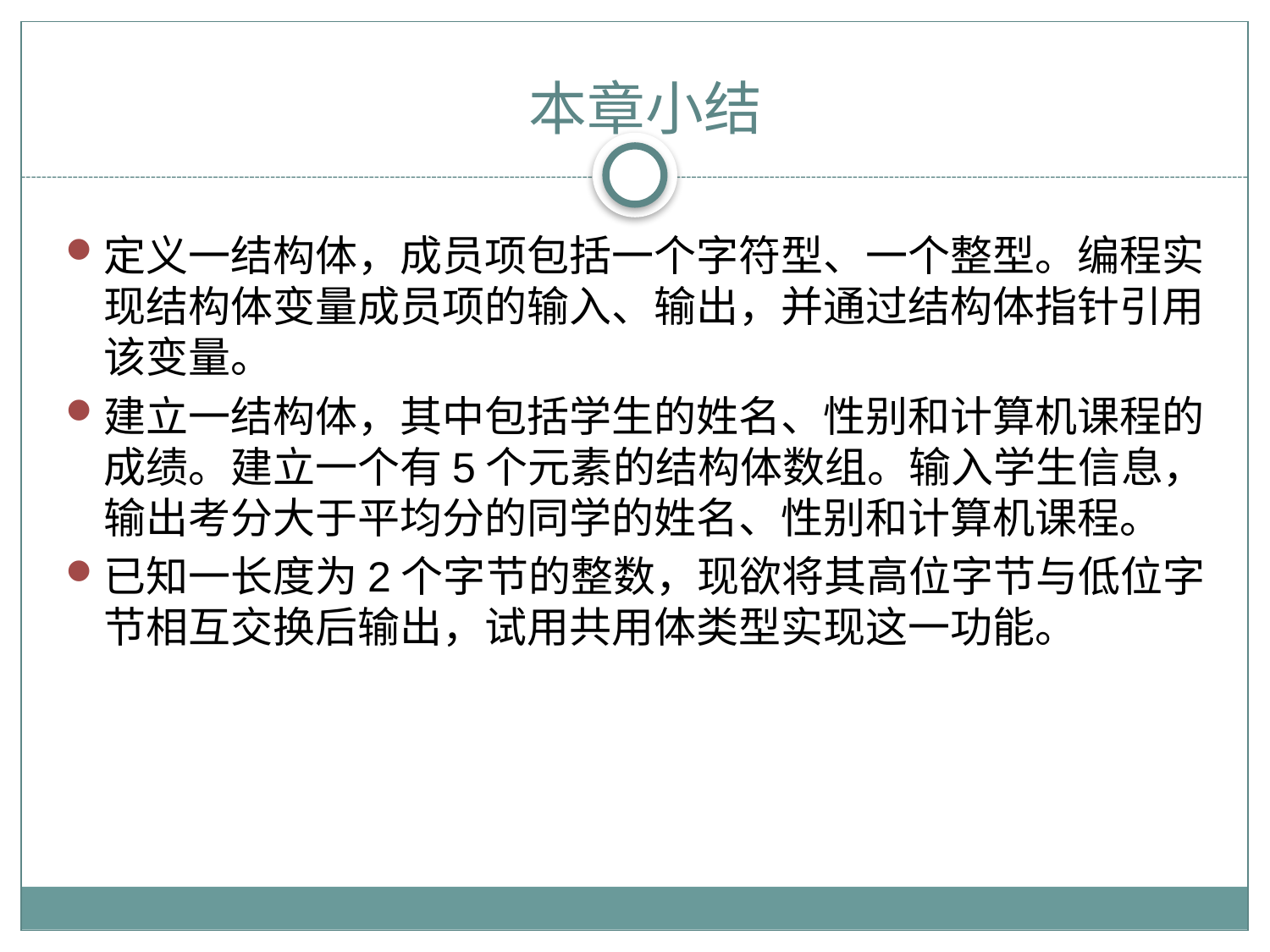

本章小结
定义一结构体，成员项包括一个字符型、一个整型。编程实现结构体变量成员项的输入、输出，并通过结构体指针引用该变量。
建立一结构体，其中包括学生的姓名、性别和计算机课程的成绩。建立一个有5个元素的结构体数组。输入学生信息，输出考分大于平均分的同学的姓名、性别和计算机课程。
已知一长度为2个字节的整数，现欲将其高位字节与低位字节相互交换后输出，试用共用体类型实现这一功能。